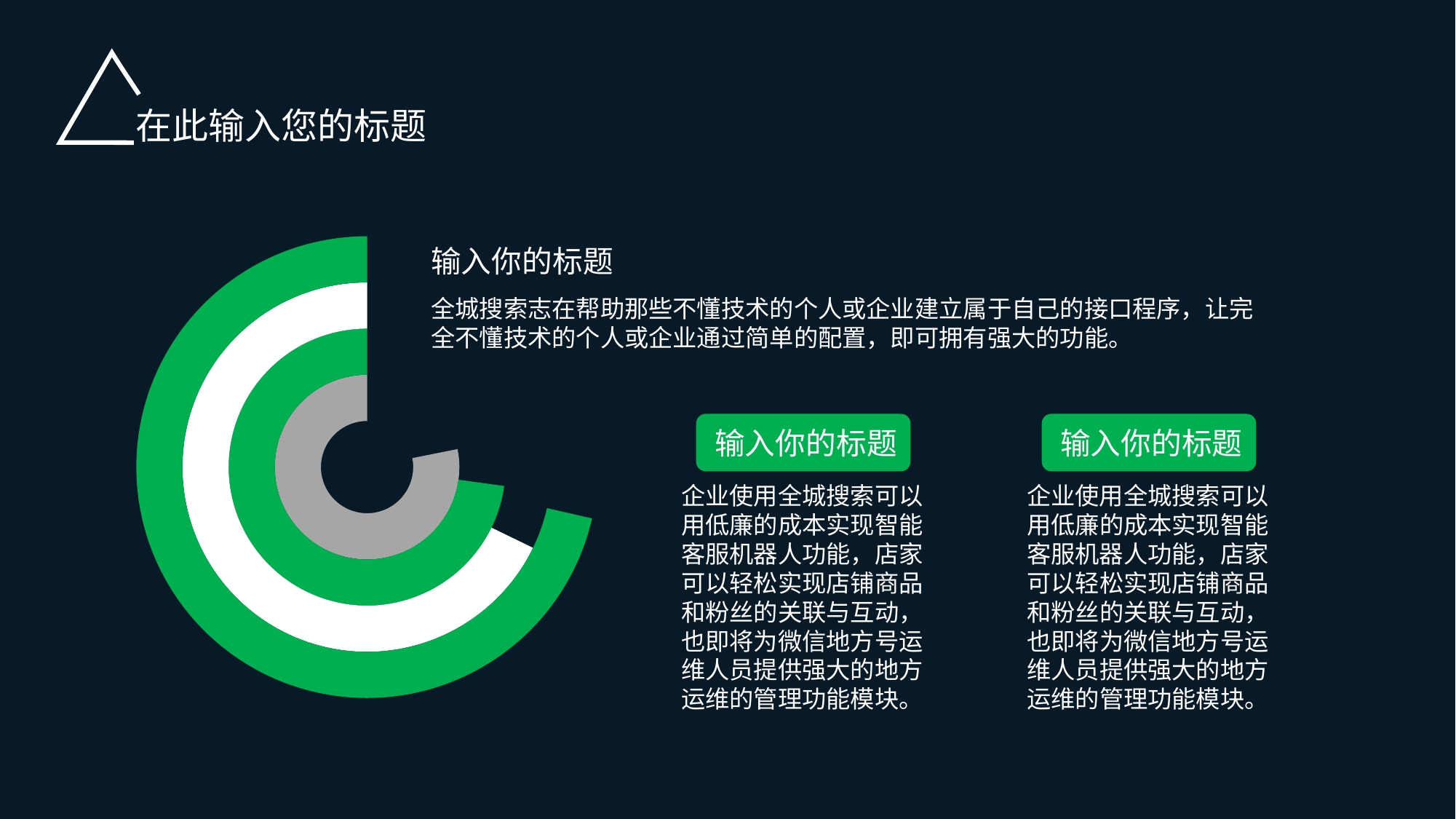

在此输入您的标题

### Chart

| Category | 销售额 | 其他 | 其他2 | 其他3 |
|---|---|---|---|---|
| 第三季度 | 1.4 | 5.6 | 5.7 | 5.6 |
| 第四季度 | 5.0 | 15.0 | 12.0 | 14.0 |
输入你的标题
全城搜索志在帮助那些不懂技术的个人或企业建立属于自己的接口程序，让完全不懂技术的个人或企业通过简单的配置，即可拥有强大的功能。
输入你的标题
输入你的标题
企业使用全城搜索可以用低廉的成本实现智能客服机器人功能，店家可以轻松实现店铺商品和粉丝的关联与互动，也即将为微信地方号运维人员提供强大的地方运维的管理功能模块。
企业使用全城搜索可以用低廉的成本实现智能客服机器人功能，店家可以轻松实现店铺商品和粉丝的关联与互动，也即将为微信地方号运维人员提供强大的地方运维的管理功能模块。